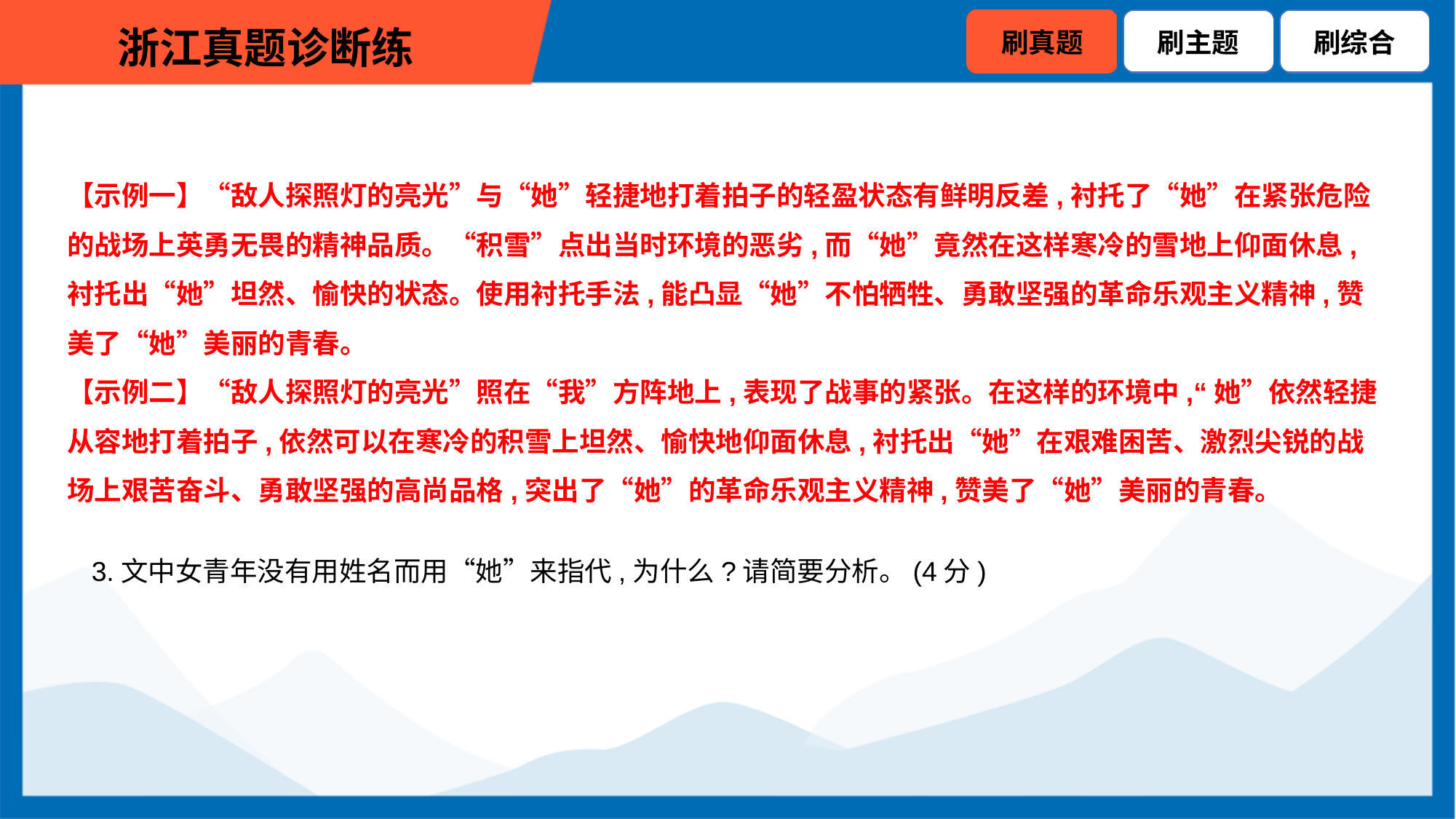

【示例一】“敌人探照灯的亮光”与“她”轻捷地打着拍子的轻盈状态有鲜明反差,衬托了“她”在紧张危险的战场上英勇无畏的精神品质。“积雪”点出当时环境的恶劣,而“她”竟然在这样寒冷的雪地上仰面休息,衬托出“她”坦然、愉快的状态。使用衬托手法,能凸显“她”不怕牺牲、勇敢坚强的革命乐观主义精神,赞美了“她”美丽的青春。
【示例二】“敌人探照灯的亮光”照在“我”方阵地上,表现了战事的紧张。在这样的环境中,“她”依然轻捷从容地打着拍子,依然可以在寒冷的积雪上坦然、愉快地仰面休息,衬托出“她”在艰难困苦、激烈尖锐的战场上艰苦奋斗、勇敢坚强的高尚品格,突出了“她”的革命乐观主义精神,赞美了“她”美丽的青春。
3.文中女青年没有用姓名而用“她”来指代,为什么?请简要分析。(4分)